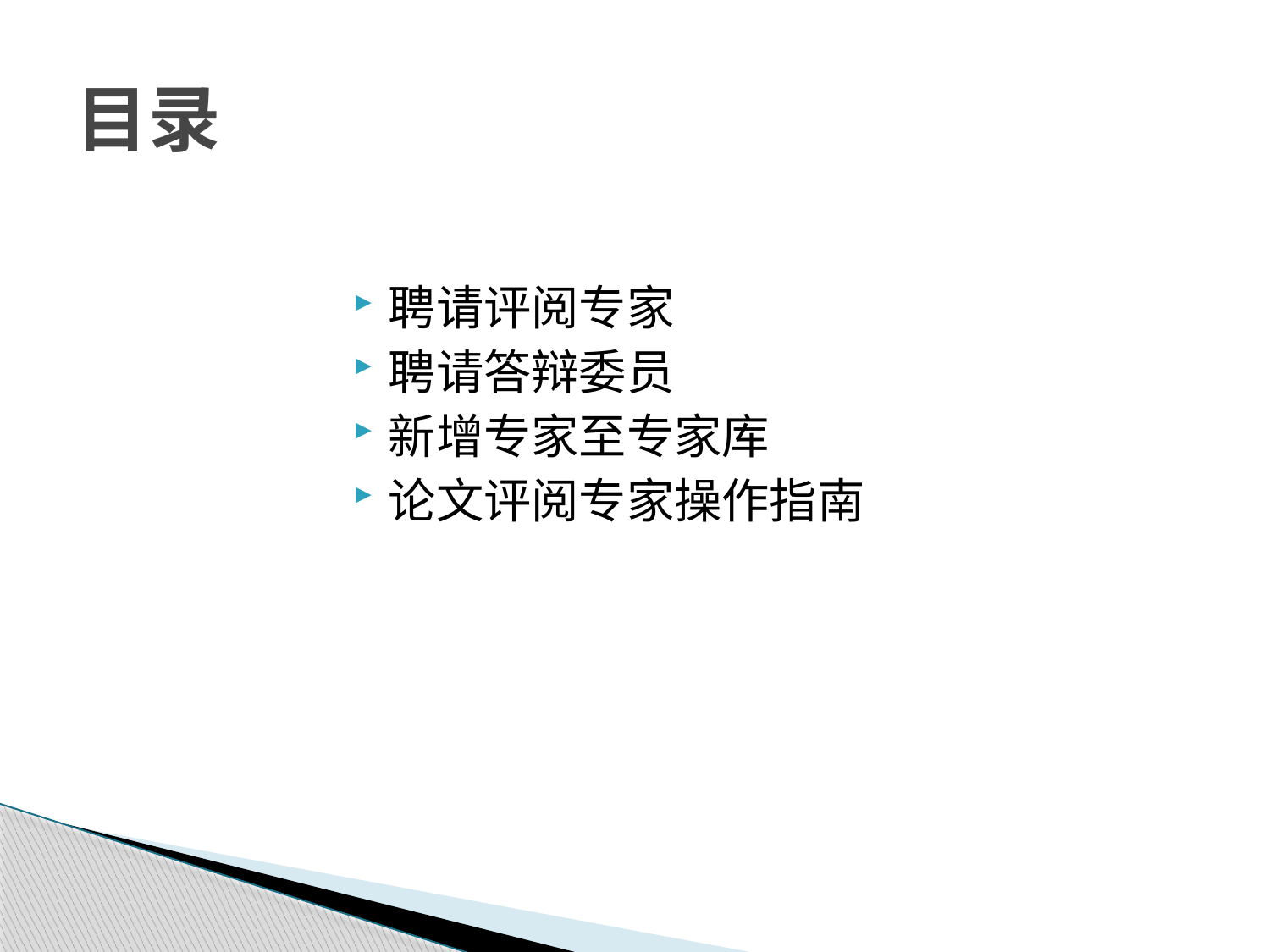

# 目录
聘请评阅专家
聘请答辩委员
新增专家至专家库
论文评阅专家操作指南